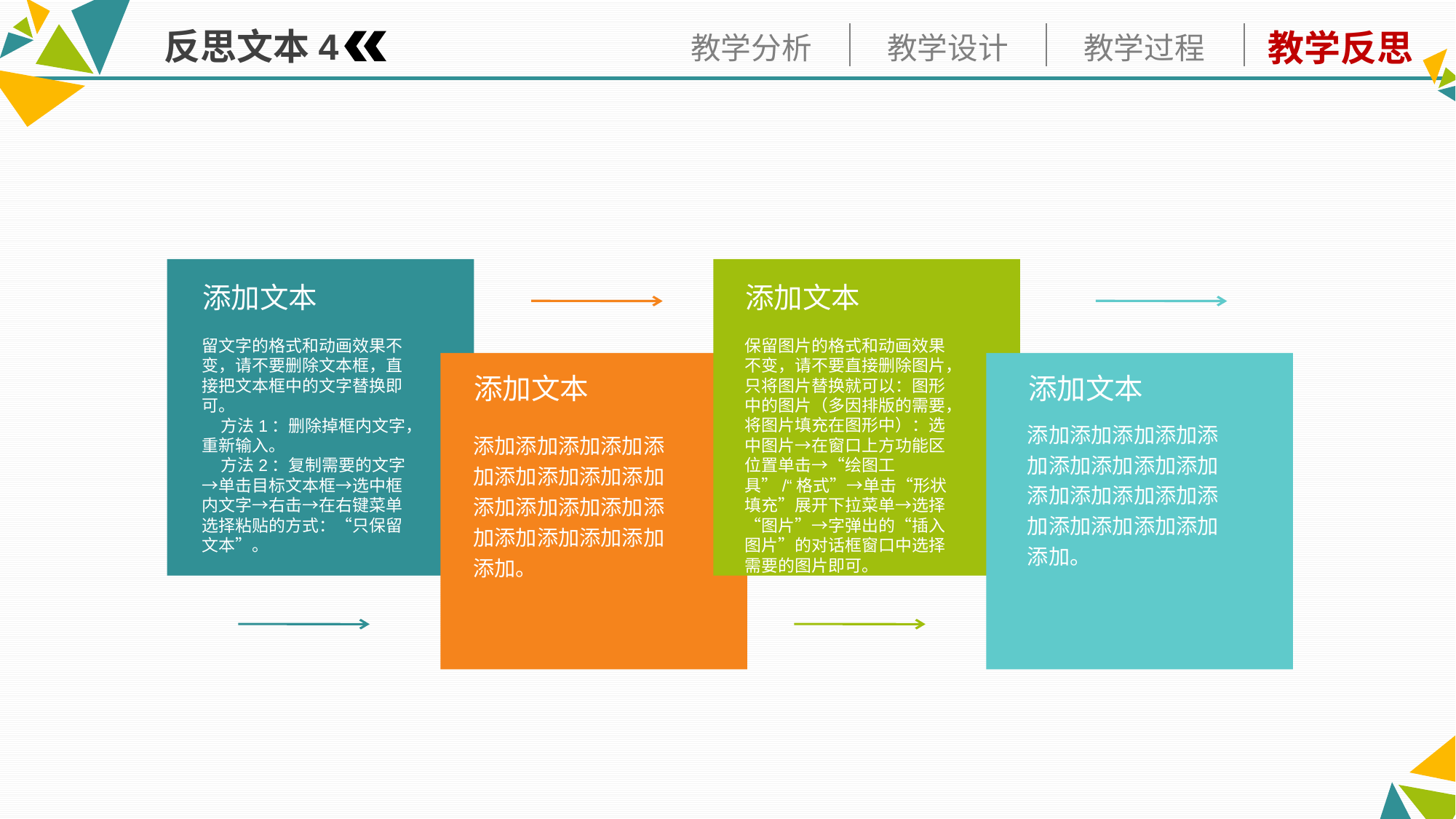

反思文本4

添加文本
留文字的格式和动画效果不变，请不要删除文本框，直接把文本框中的文字替换即可。
    方法1：删除掉框内文字，重新输入。
    方法2：复制需要的文字→单击目标文本框→选中框内文字→右击→在右键菜单选择粘贴的方式：“只保留文本”。

添加文本
保留图片的格式和动画效果不变，请不要直接删除图片，只将图片替换就可以：图形中的图片（多因排版的需要，将图片填充在图形中）：选中图片→在窗口上方功能区位置单击→“绘图工具”/“格式”→单击“形状填充”展开下拉菜单→选择“图片”→字弹出的“插入图片”的对话框窗口中选择需要的图片即可。

添加文本
添加添加添加添加添加添加添加添加添加添加添加添加添加添加添加添加添加添加添加。

添加文本
添加添加添加添加添加添加添加添加添加添加添加添加添加添加添加添加添加添加添加。